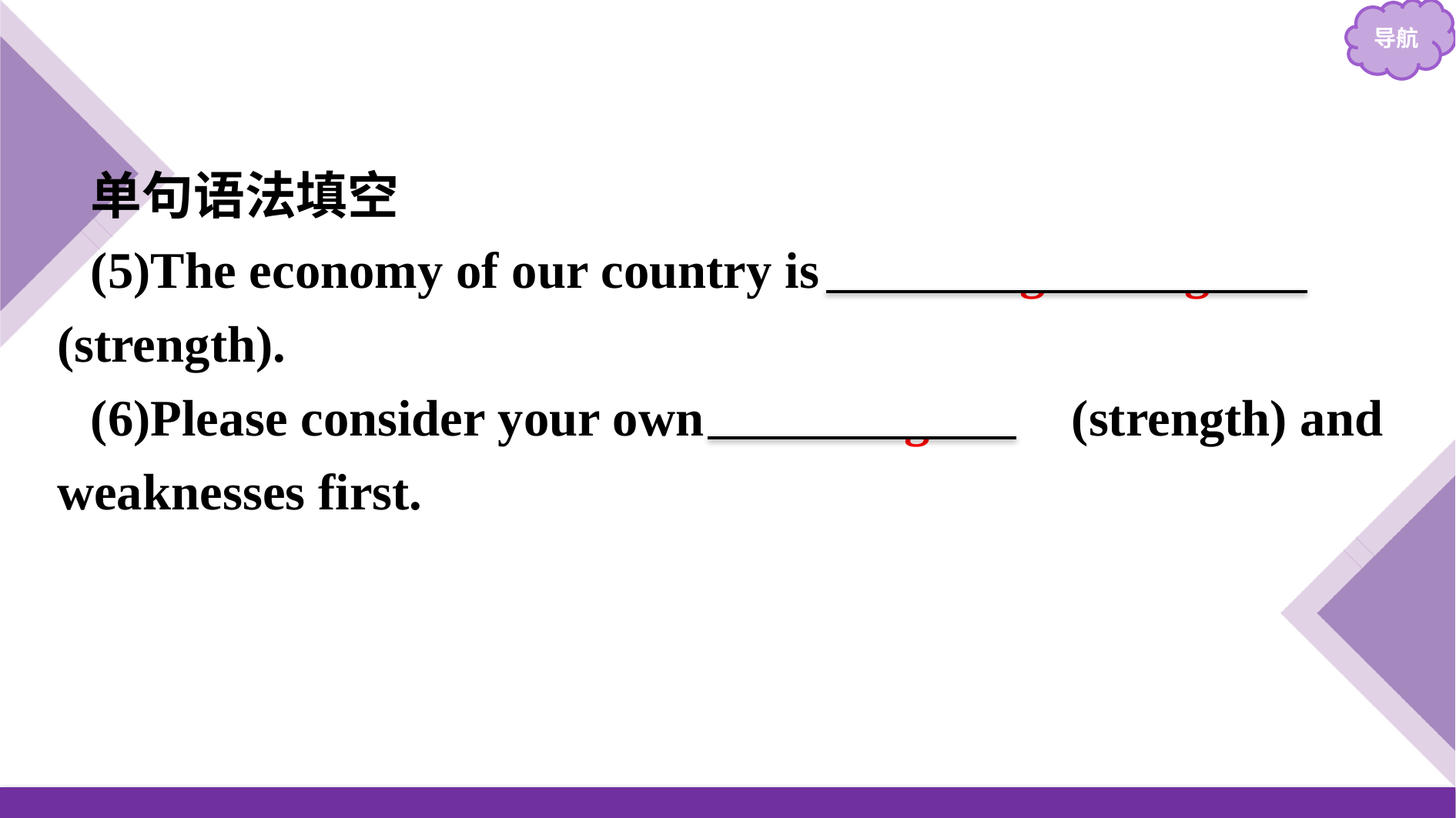

单句语法填空
(5)The economy of our country is 　strengthening　(strength).
(6)Please consider your own 　strengths　(strength) and weaknesses first.